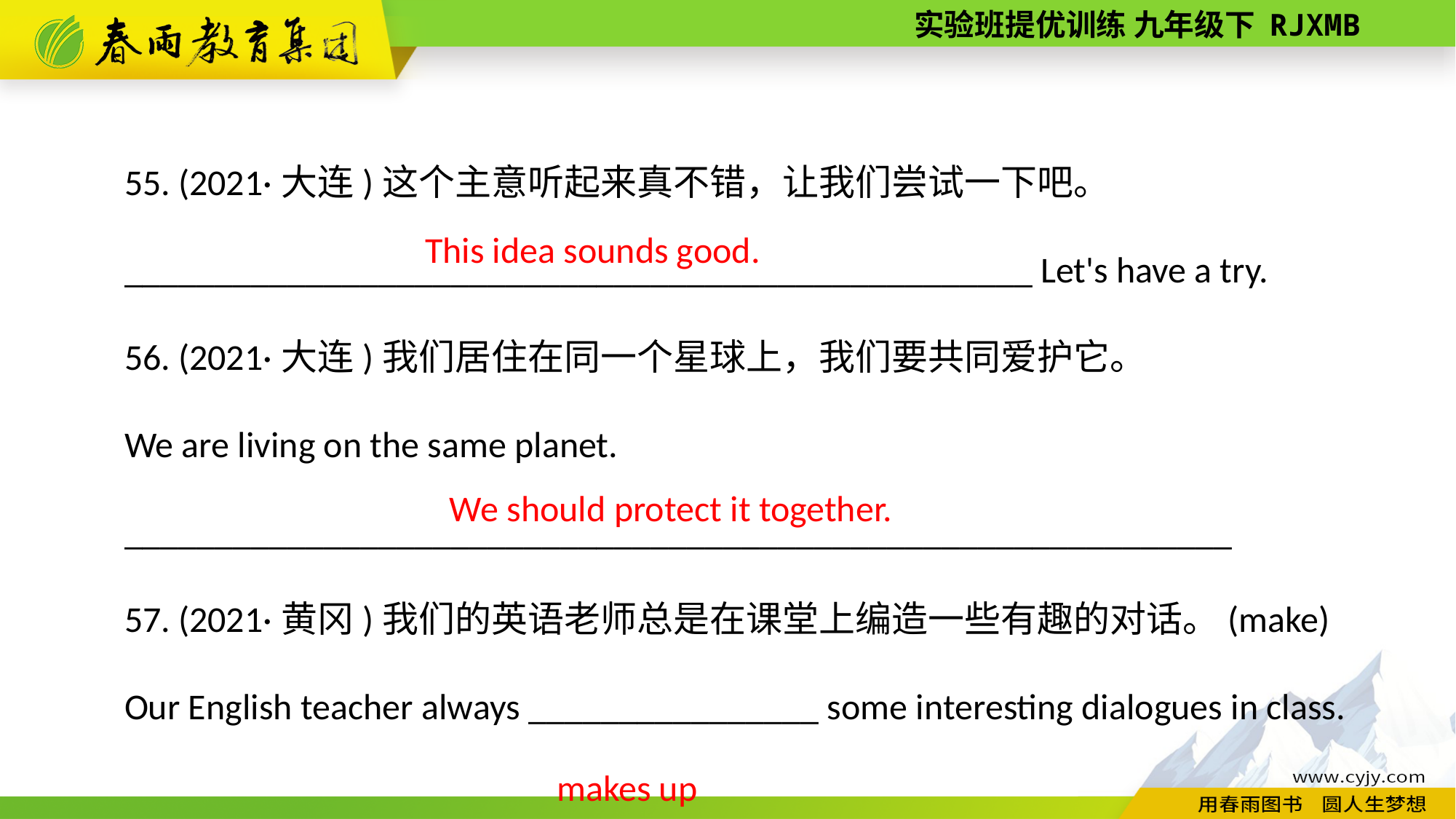

55. (2021·大连)这个主意听起来真不错，让我们尝试一下吧。
__________________________________________________ Let's have a try.
56. (2021·大连)我们居住在同一个星球上，我们要共同爱护它。
We are living on the same planet.
_____________________________________________________________
57. (2021·黄冈)我们的英语老师总是在课堂上编造一些有趣的对话。(make)
Our English teacher always ________________ some interesting dialogues in class.
This idea sounds good.
We should protect it together.
 makes up